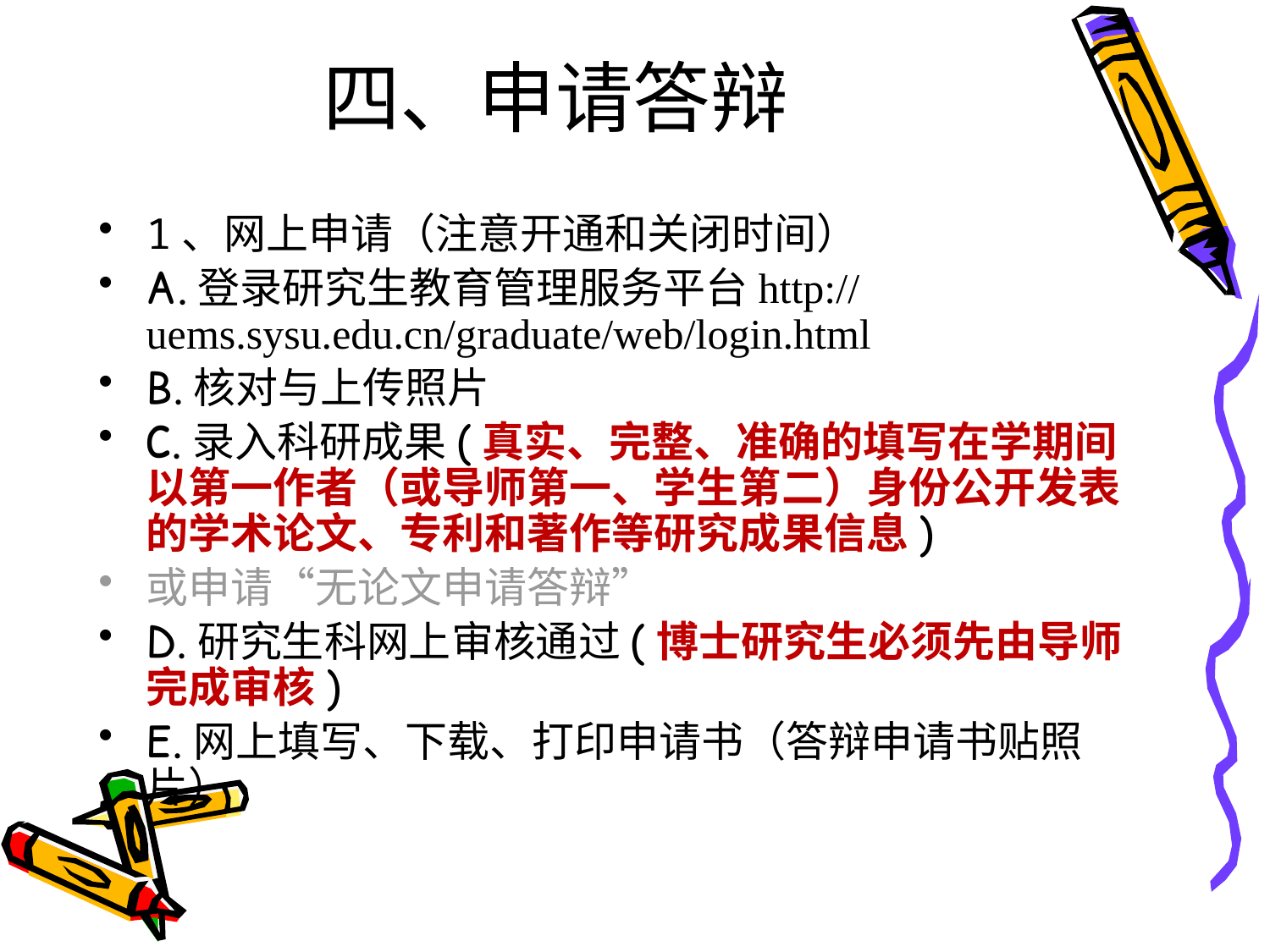

# 四、申请答辩
1、网上申请（注意开通和关闭时间）
A.登录研究生教育管理服务平台http://uems.sysu.edu.cn/graduate/web/login.html
B.核对与上传照片
C.录入科研成果(真实、完整、准确的填写在学期间以第一作者（或导师第一、学生第二）身份公开发表的学术论文、专利和著作等研究成果信息)
或申请“无论文申请答辩”
D.研究生科网上审核通过(博士研究生必须先由导师完成审核)
E.网上填写、下载、打印申请书（答辩申请书贴照片）